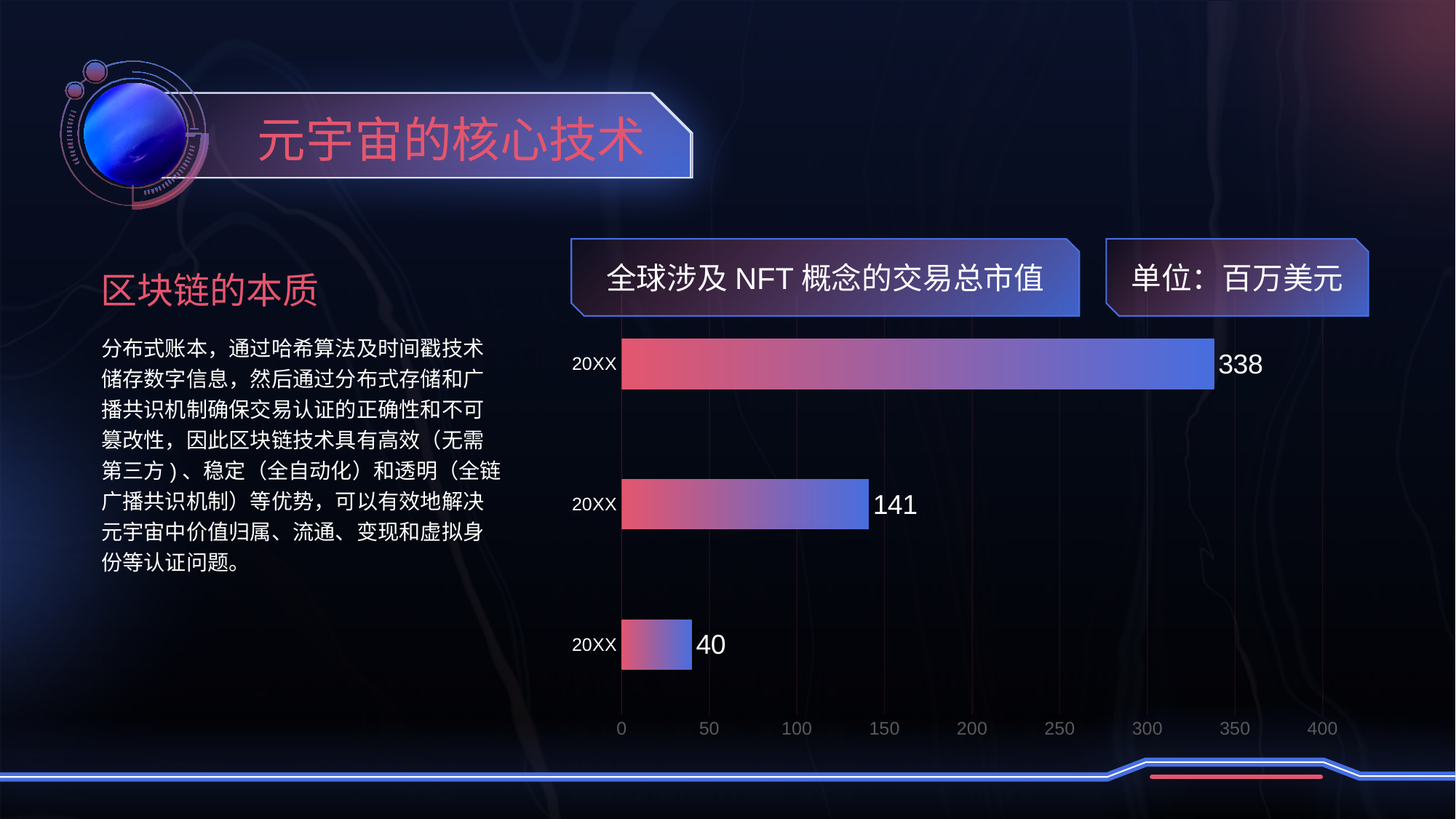

元宇宙的核心技术

全球涉及NFT概念的交易总市值
单位：百万美元
区块链的本质

### Chart

| Category | 系列 1 |
|---|---|
| 20XX | 40.0 |
| 20XX | 141.0 |
| 20XX | 338.0 |
分布式账本，通过哈希算法及时间戳技术储存数字信息，然后通过分布式存储和广播共识机制确保交易认证的正确性和不可篡改性，因此区块链技术具有高效（无需第三方)、稳定（全自动化）和透明（全链广播共识机制）等优势，可以有效地解决元宇宙中价值归属、流通、变现和虚拟身份等认证问题。